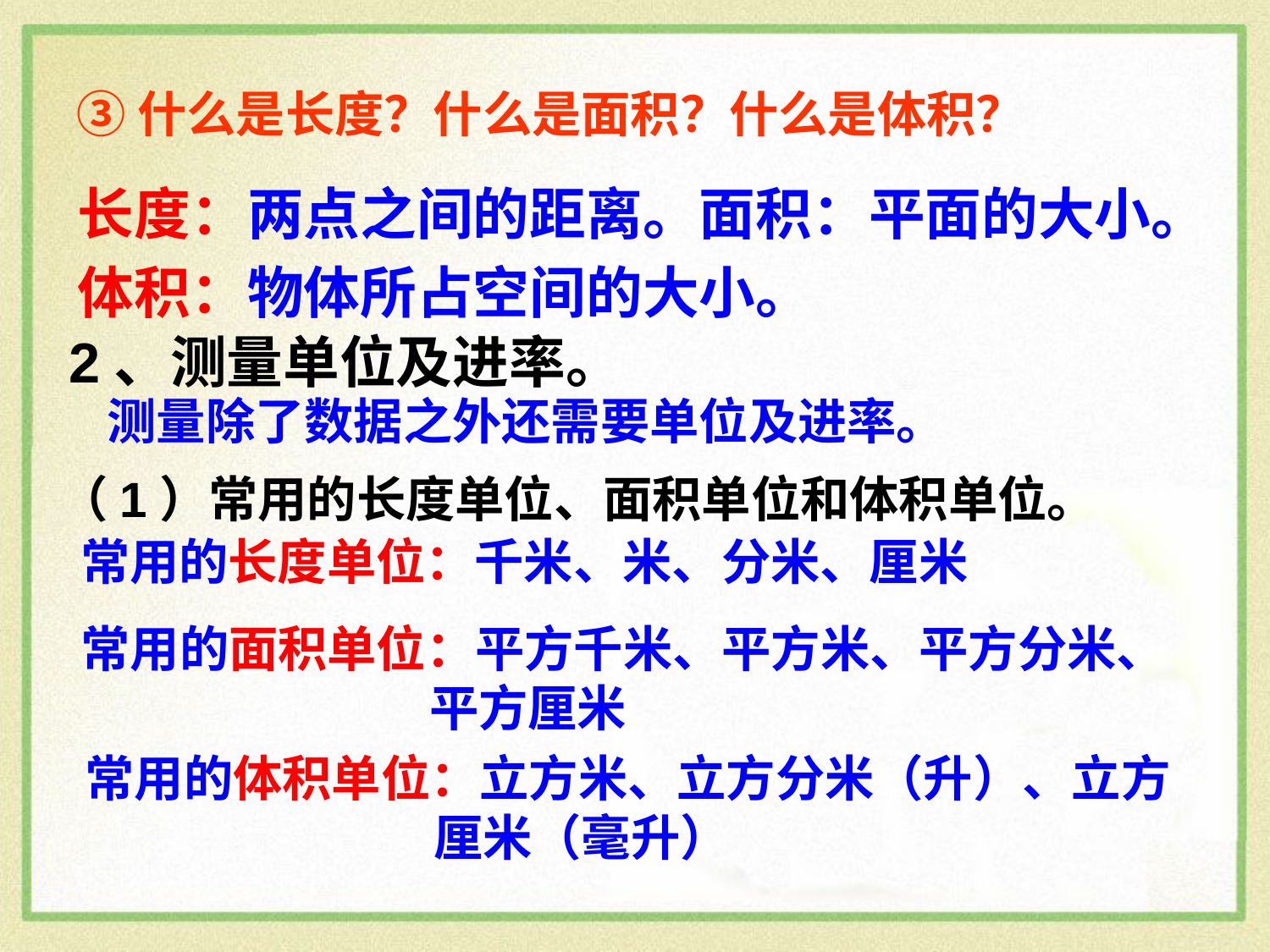

# ③什么是长度？什么是面积？什么是体积？
长度：两点之间的距离。面积：平面的大小。
体积：物体所占空间的大小。
2、测量单位及进率。
测量除了数据之外还需要单位及进率。
（1）常用的长度单位、面积单位和体积单位。
常用的长度单位：千米、米、分米、厘米
常用的面积单位：平方千米、平方米、平方分米、
                              平方厘米
常用的体积单位：立方米、立方分米（升）、立方
                              厘米（毫升）